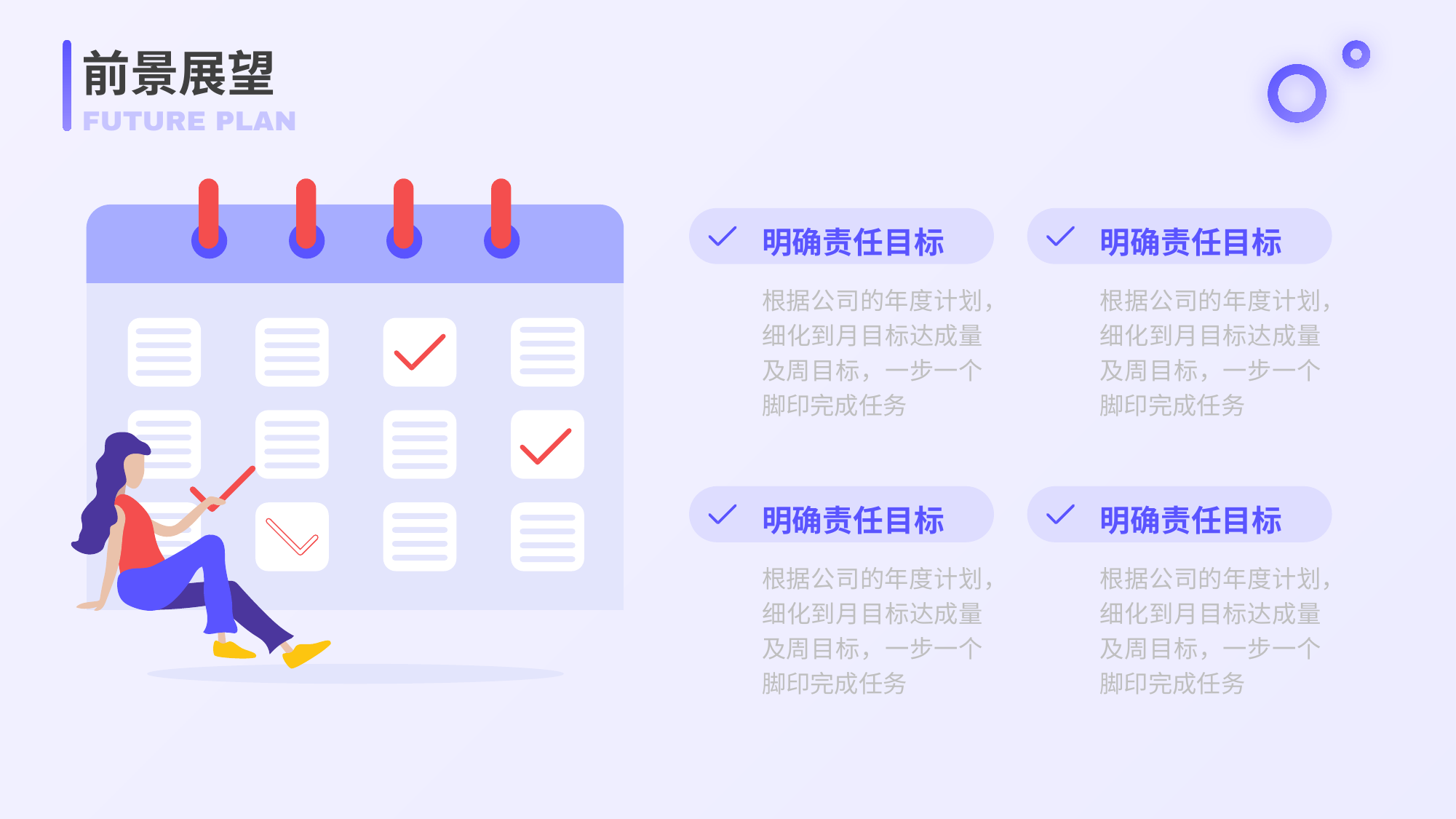

前景展望
FUTURE PLAN

明确责任目标

明确责任目标

根据公司的年度计划，细化到月目标达成量及周目标，一步一个脚印完成任务
根据公司的年度计划，细化到月目标达成量及周目标，一步一个脚印完成任务

明确责任目标

明确责任目标

根据公司的年度计划，细化到月目标达成量及周目标，一步一个脚印完成任务
根据公司的年度计划，细化到月目标达成量及周目标，一步一个脚印完成任务